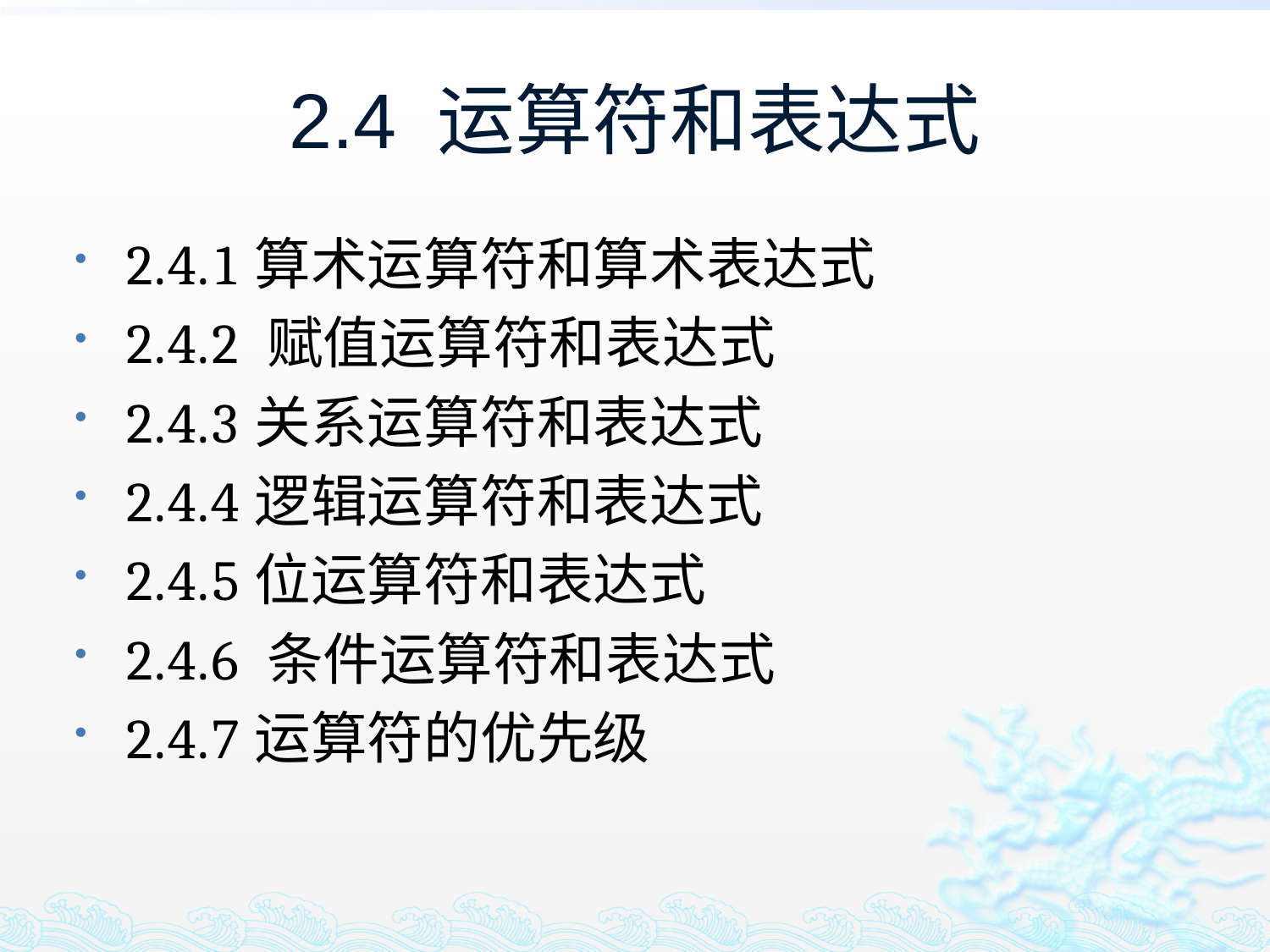

# 2.4 运算符和表达式
2.4.1算术运算符和算术表达式
2.4.2 赋值运算符和表达式
2.4.3关系运算符和表达式
2.4.4逻辑运算符和表达式
2.4.5位运算符和表达式
2.4.6 条件运算符和表达式
2.4.7运算符的优先级